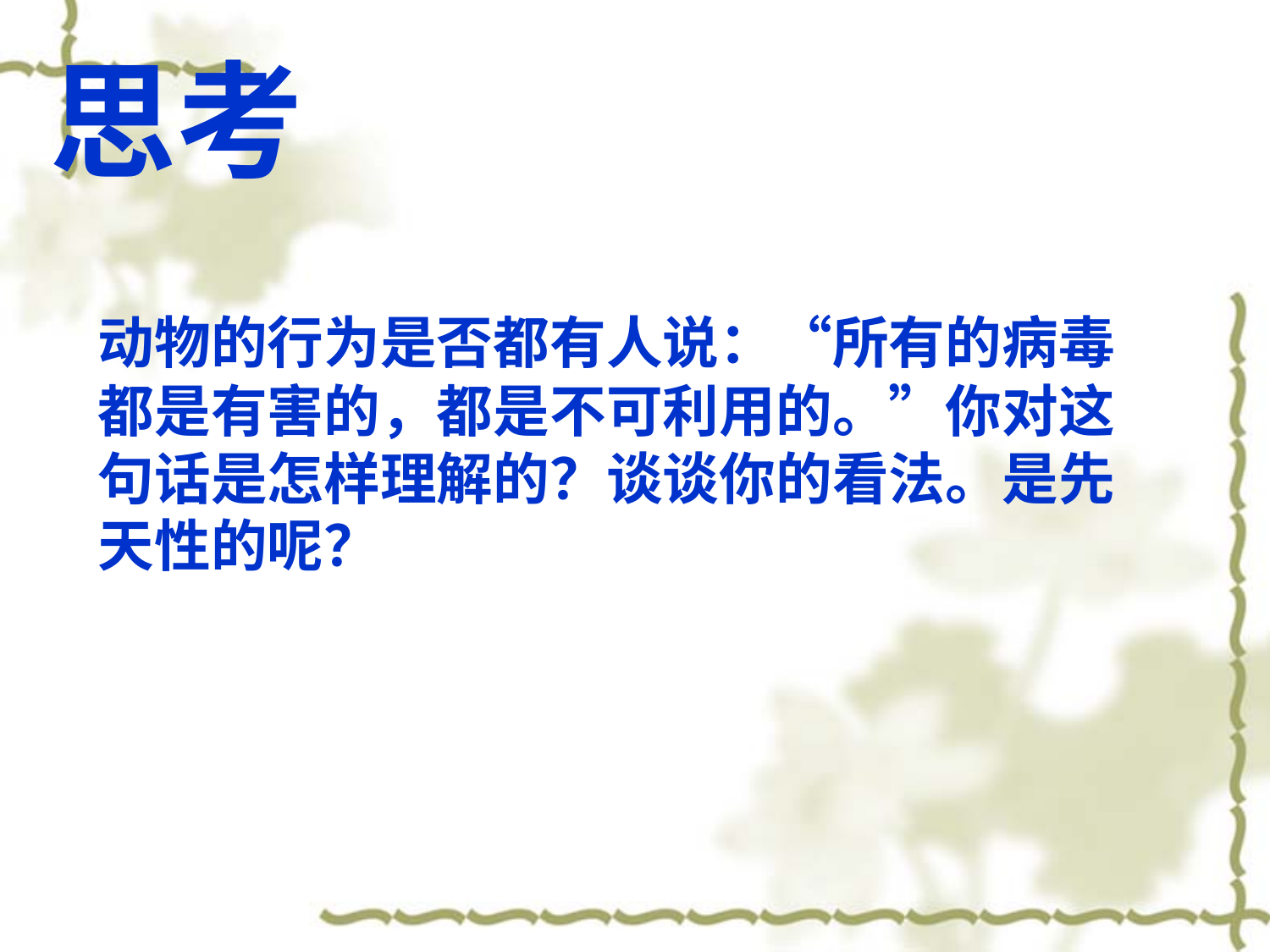

思考
动物的行为是否都有人说：“所有的病毒
都是有害的，都是不可利用的。”你对这
句话是怎样理解的？谈谈你的看法。是先
天性的呢？